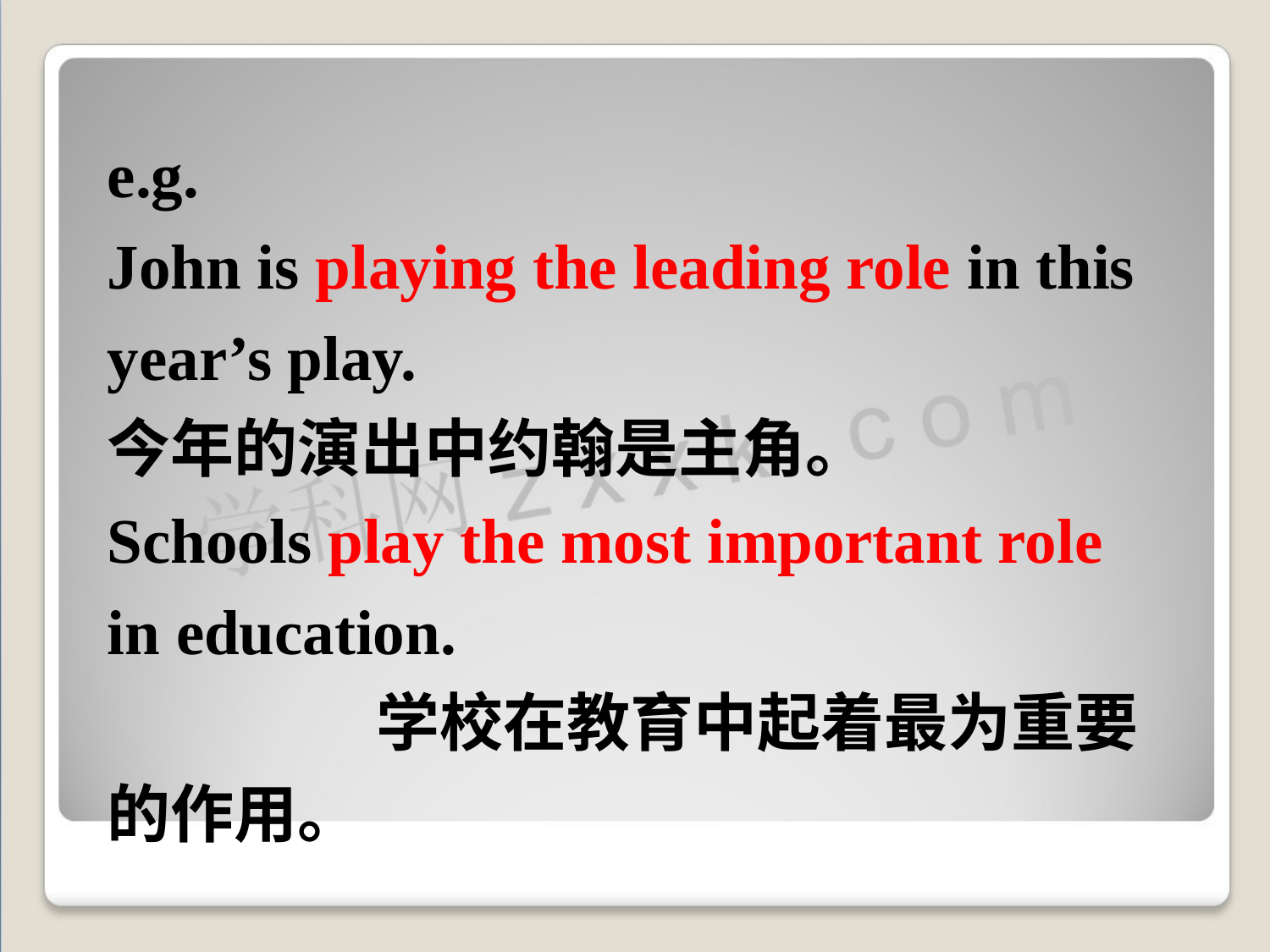

e.g.
John is playing the leading role in this year’s play.
今年的演出中约翰是主角。
Schools play the most important role in education.                                                             学校在教育中起着最为重要的作用。